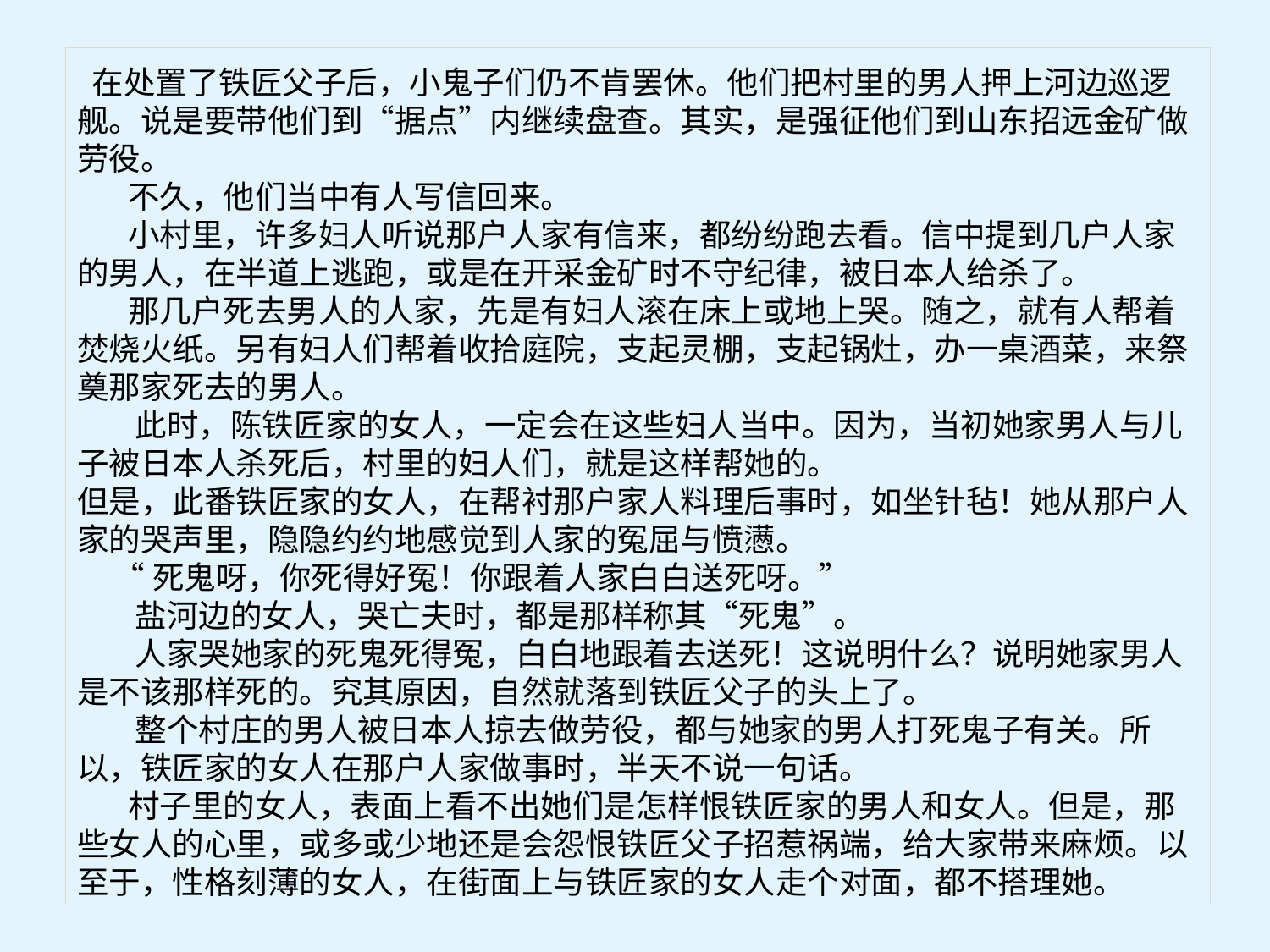

在处置了铁匠父子后，小鬼子们仍不肯罢休。他们把村里的男人押上河边巡逻舰。说是要带他们到“据点”内继续盘查。其实，是强征他们到山东招远金矿做劳役。
      不久，他们当中有人写信回来。
      小村里，许多妇人听说那户人家有信来，都纷纷跑去看。信中提到几户人家的男人，在半道上逃跑，或是在开采金矿时不守纪律，被日本人给杀了。
      那几户死去男人的人家，先是有妇人滚在床上或地上哭。随之，就有人帮着焚烧火纸。另有妇人们帮着收拾庭院，支起灵棚，支起锅灶，办一桌酒菜，来祭奠那家死去的男人。
       此时，陈铁匠家的女人，一定会在这些妇人当中。因为，当初她家男人与儿子被日本人杀死后，村里的妇人们，就是这样帮她的。
但是，此番铁匠家的女人，在帮衬那户家人料理后事时，如坐针毡！她从那户人家的哭声里，隐隐约约地感觉到人家的冤屈与愤懑。
     “死鬼呀，你死得好冤！你跟着人家白白送死呀。”
       盐河边的女人，哭亡夫时，都是那样称其“死鬼”。
       人家哭她家的死鬼死得冤，白白地跟着去送死！这说明什么？说明她家男人是不该那样死的。究其原因，自然就落到铁匠父子的头上了。
       整个村庄的男人被日本人掠去做劳役，都与她家的男人打死鬼子有关。所以，铁匠家的女人在那户人家做事时，半天不说一句话。
      村子里的女人，表面上看不出她们是怎样恨铁匠家的男人和女人。但是，那些女人的心里，或多或少地还是会怨恨铁匠父子招惹祸端，给大家带来麻烦。以至于，性格刻薄的女人，在街面上与铁匠家的女人走个对面，都不搭理她。